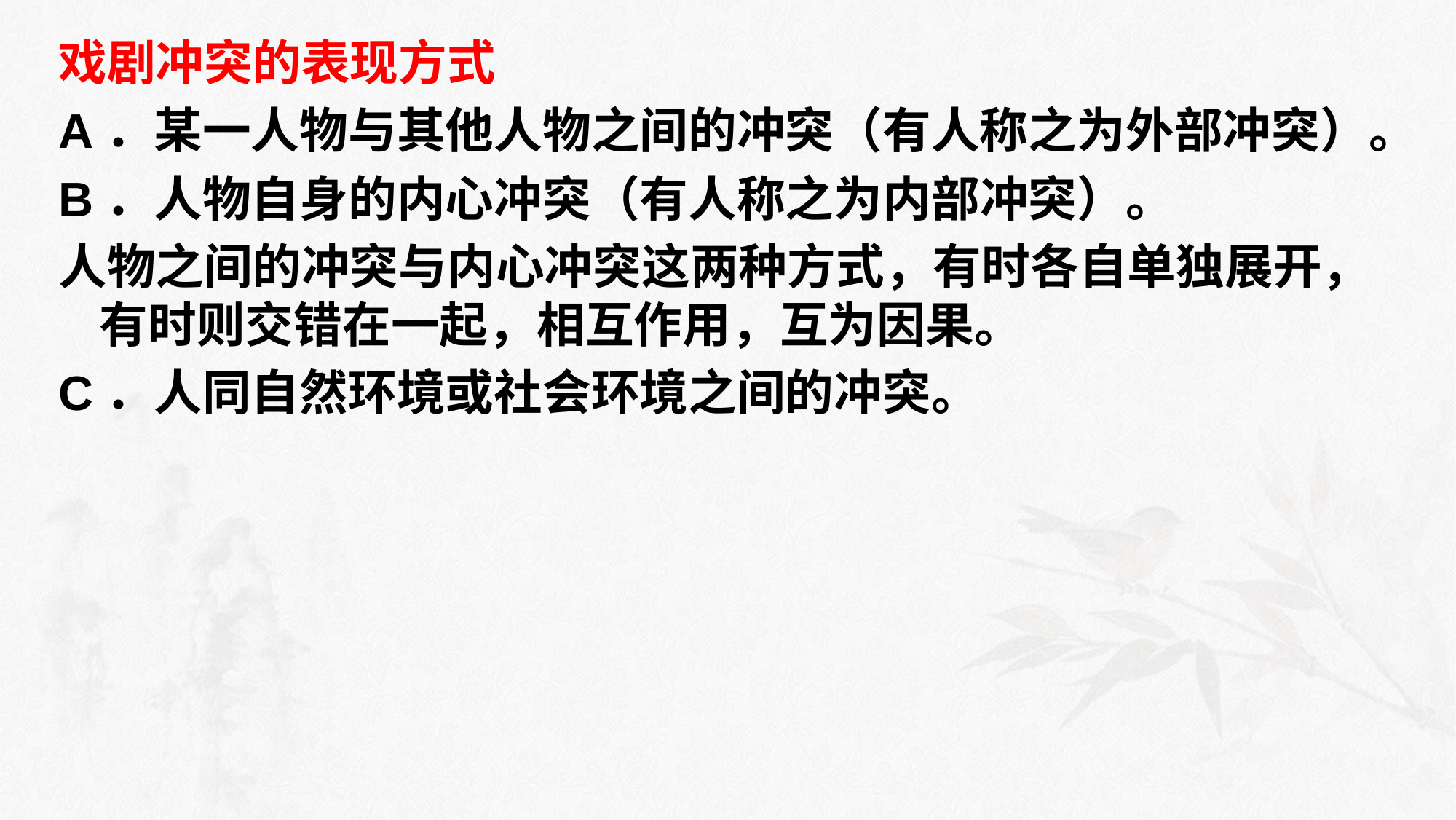

戏剧冲突的表现方式
A．某一人物与其他人物之间的冲突（有人称之为外部冲突）。
B．人物自身的内心冲突（有人称之为内部冲突）。
人物之间的冲突与内心冲突这两种方式，有时各自单独展开，有时则交错在一起，相互作用，互为因果。
C．人同自然环境或社会环境之间的冲突。

#